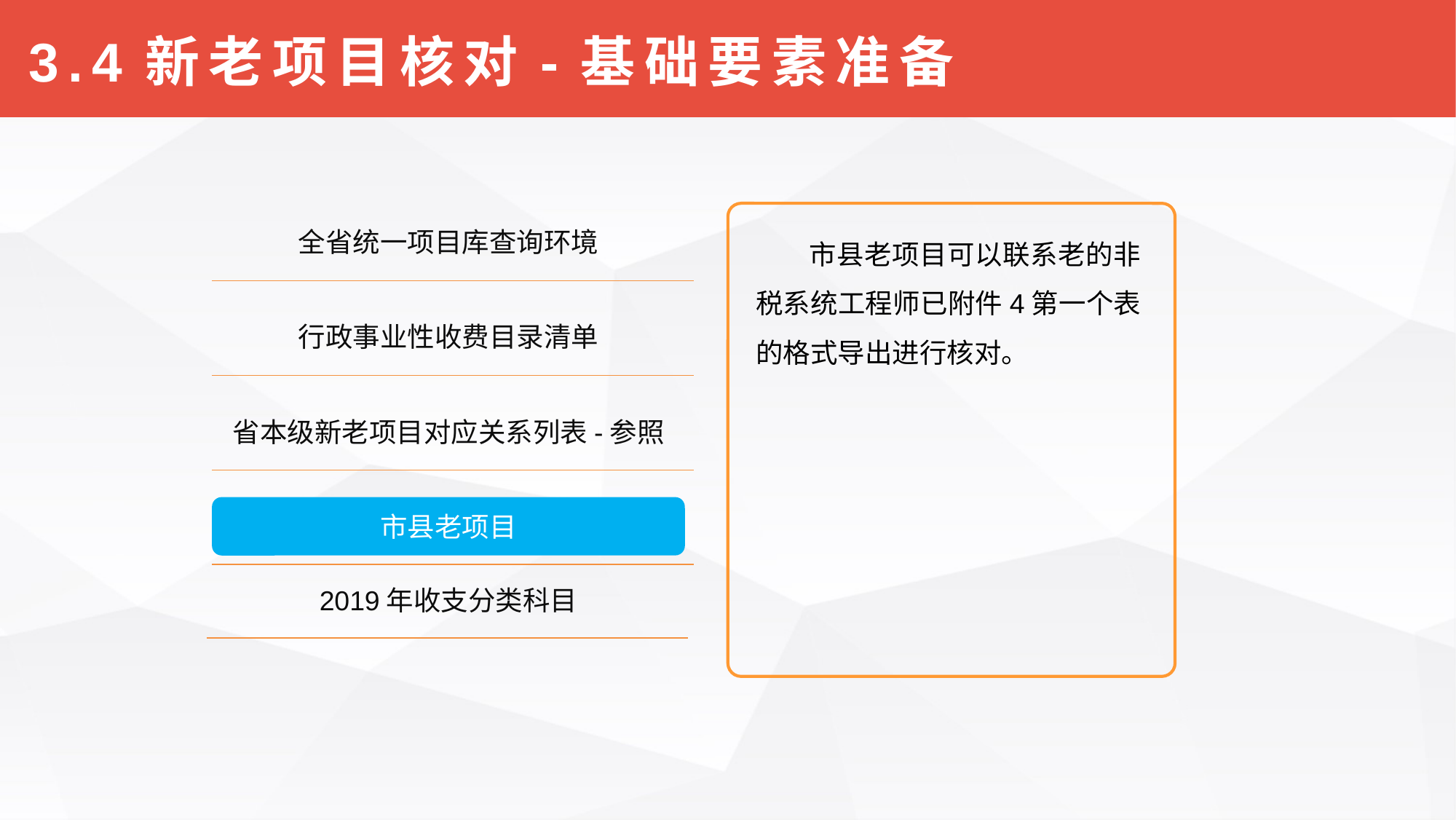

# 3.4新老项目核对-基础要素准备

全省统一项目库查询环境
       市县老项目可以联系老的非税系统工程师已附件4第一个表的格式导出进行核对。
行政事业性收费目录清单
省本级新老项目对应关系列表-参照
市县老项目
2019年收支分类科目